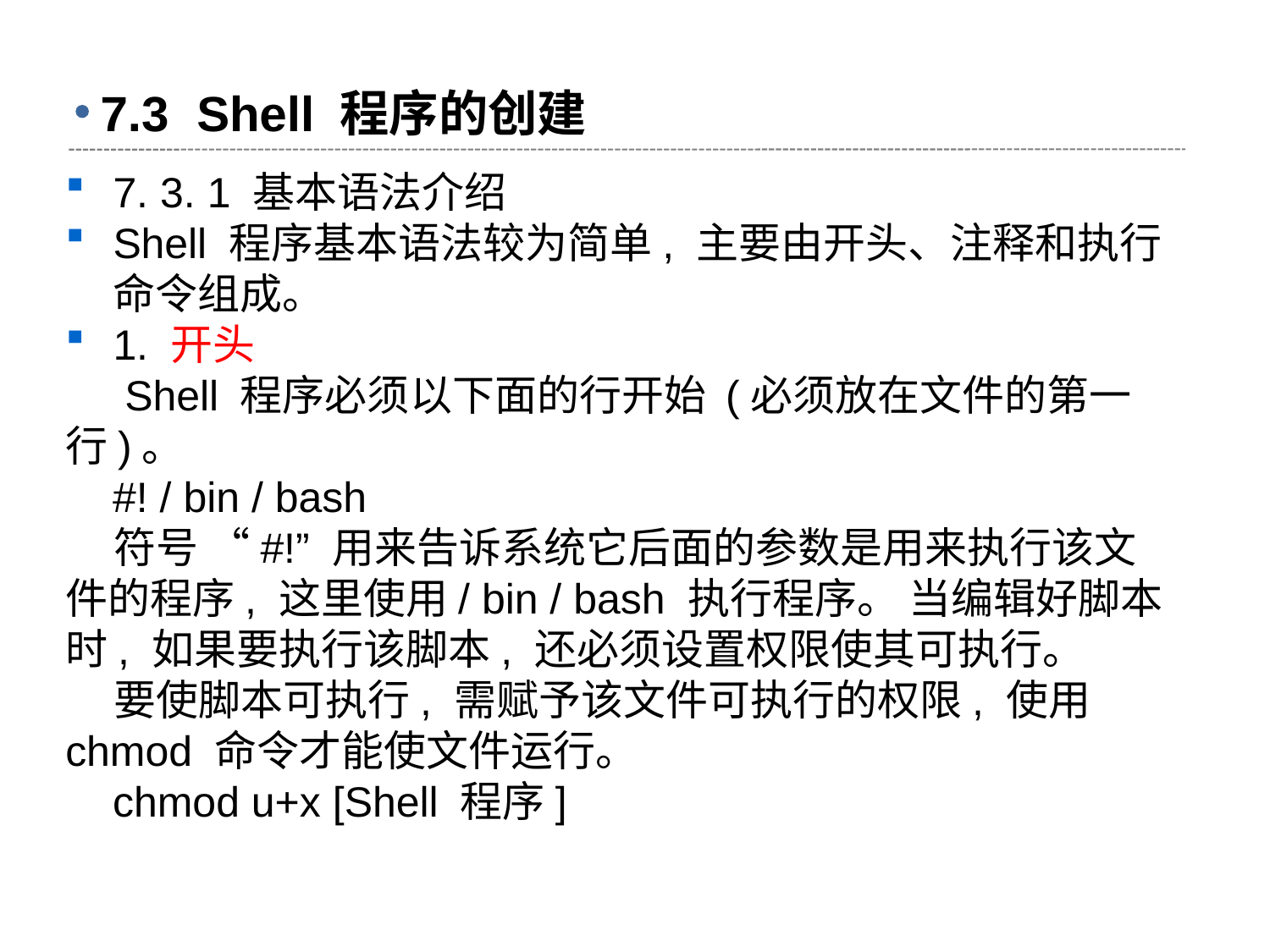

# 7.3  Shell 程序的创建
7. 3. 1 基本语法介绍
Shell 程序基本语法较为简单, 主要由开头、注释和执行命令组成。
1. 开头
     Shell 程序必须以下面的行开始 (必须放在文件的第一行)。
    #! / bin / bash
    符号 “#!” 用来告诉系统它后面的参数是用来执行该文件的程序, 这里使用/ bin / bash 执行程序。 当编辑好脚本时, 如果要执行该脚本, 还必须设置权限使其可执行。
    要使脚本可执行, 需赋予该文件可执行的权限, 使用 chmod 命令才能使文件运行。
    chmod u+x [Shell 程序]